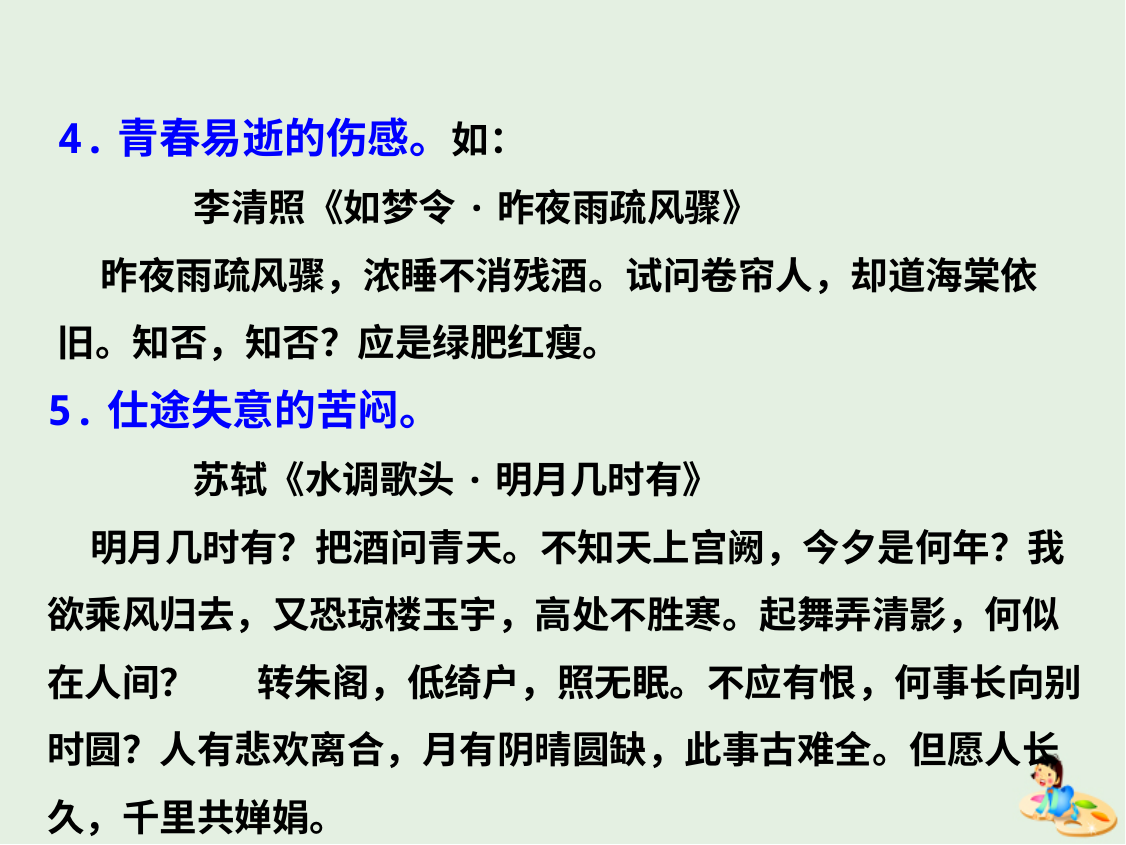

4.青春易逝的伤感。如：
               李清照《如梦令·昨夜雨疏风骤》
    昨夜雨疏风骤，浓睡不消残酒。试问卷帘人，却道海棠依旧。知否，知否？应是绿肥红瘦。
5.仕途失意的苦闷。
                苏轼《水调歌头·明月几时有》
    明月几时有？把酒问青天。不知天上宫阙，今夕是何年？我欲乘风归去，又恐琼楼玉宇，高处不胜寒。起舞弄清影，何似在人间？       转朱阁，低绮户，照无眠。不应有恨，何事长向别时圆？人有悲欢离合，月有阴晴圆缺，此事古难全。但愿人长久，千里共婵娟。